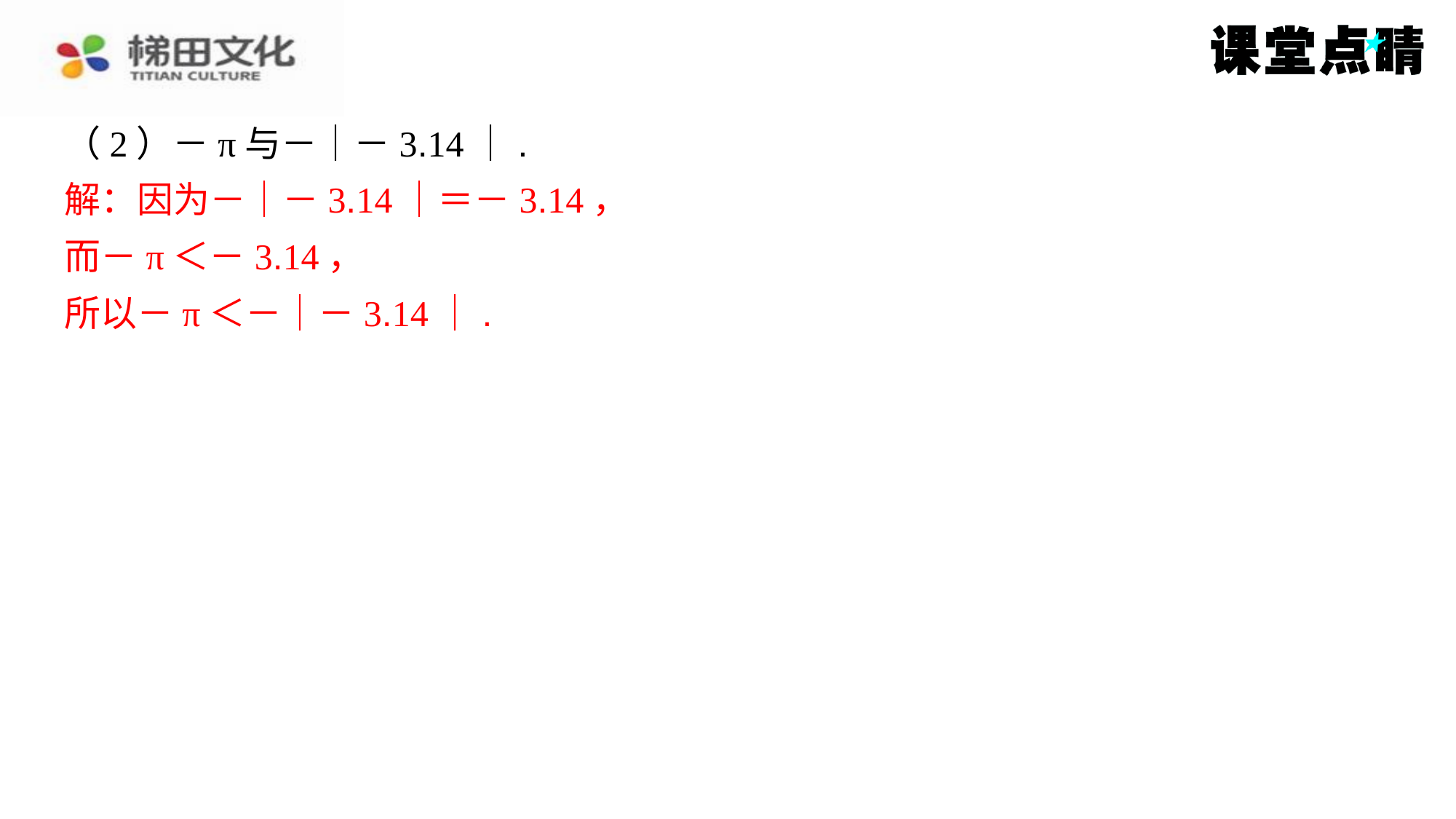

（2）－π与－｜－3.14｜.
解：因为－｜－3.14｜＝－3.14，
而－π＜－3.14，
所以－π＜－｜－3.14｜.
解：因为－｜－3.14｜＝－3.14，
而－π＜－3.14，
所以－π＜－｜－3.14｜.